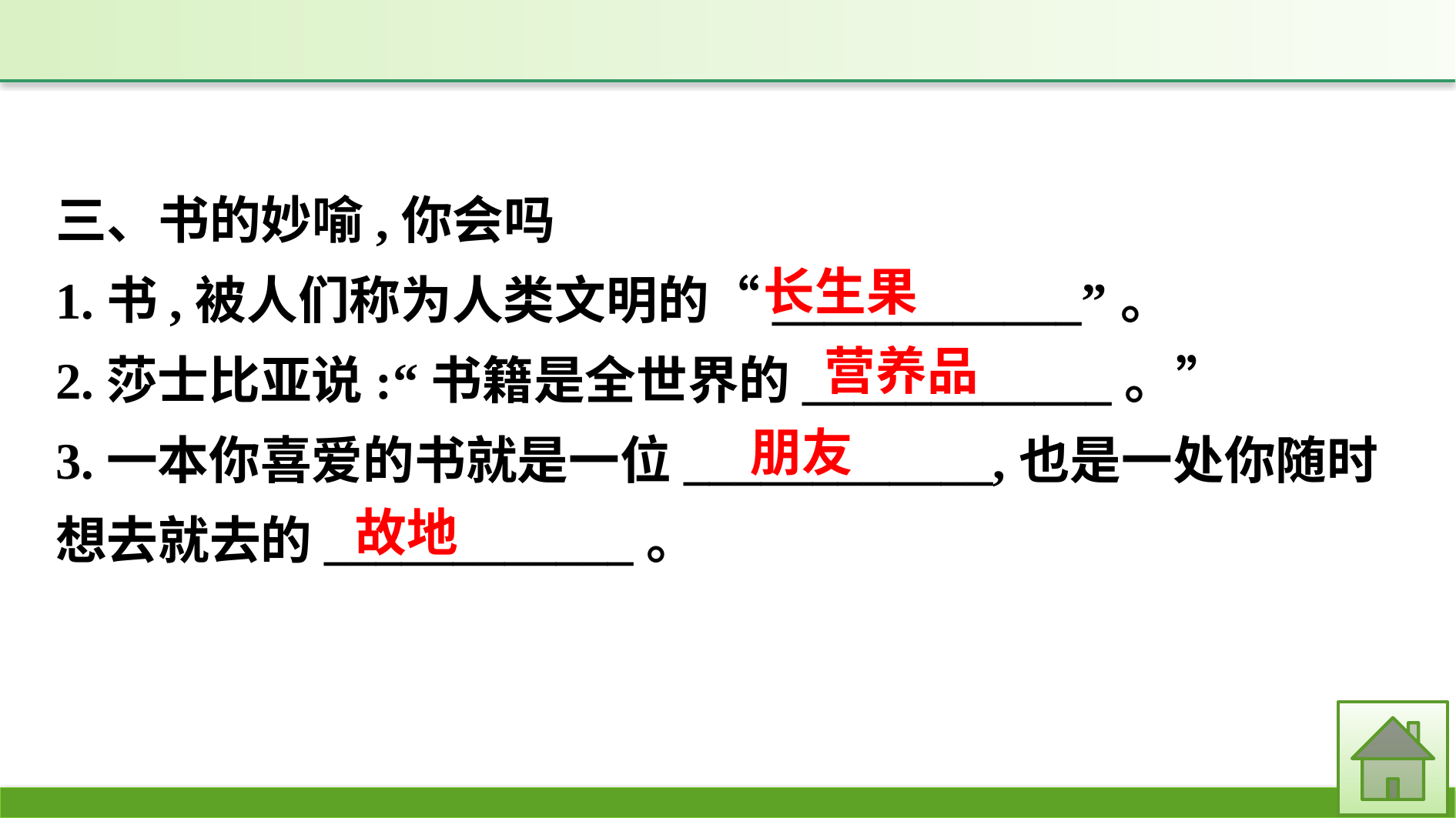

三、书的妙喻,你会吗
1.书,被人们称为人类文明的“____________”。
2.莎士比亚说:“书籍是全世界的____________。”
3.一本你喜爱的书就是一位____________,也是一处你随时想去就去的____________。
长生果
营养品
朋友
故地